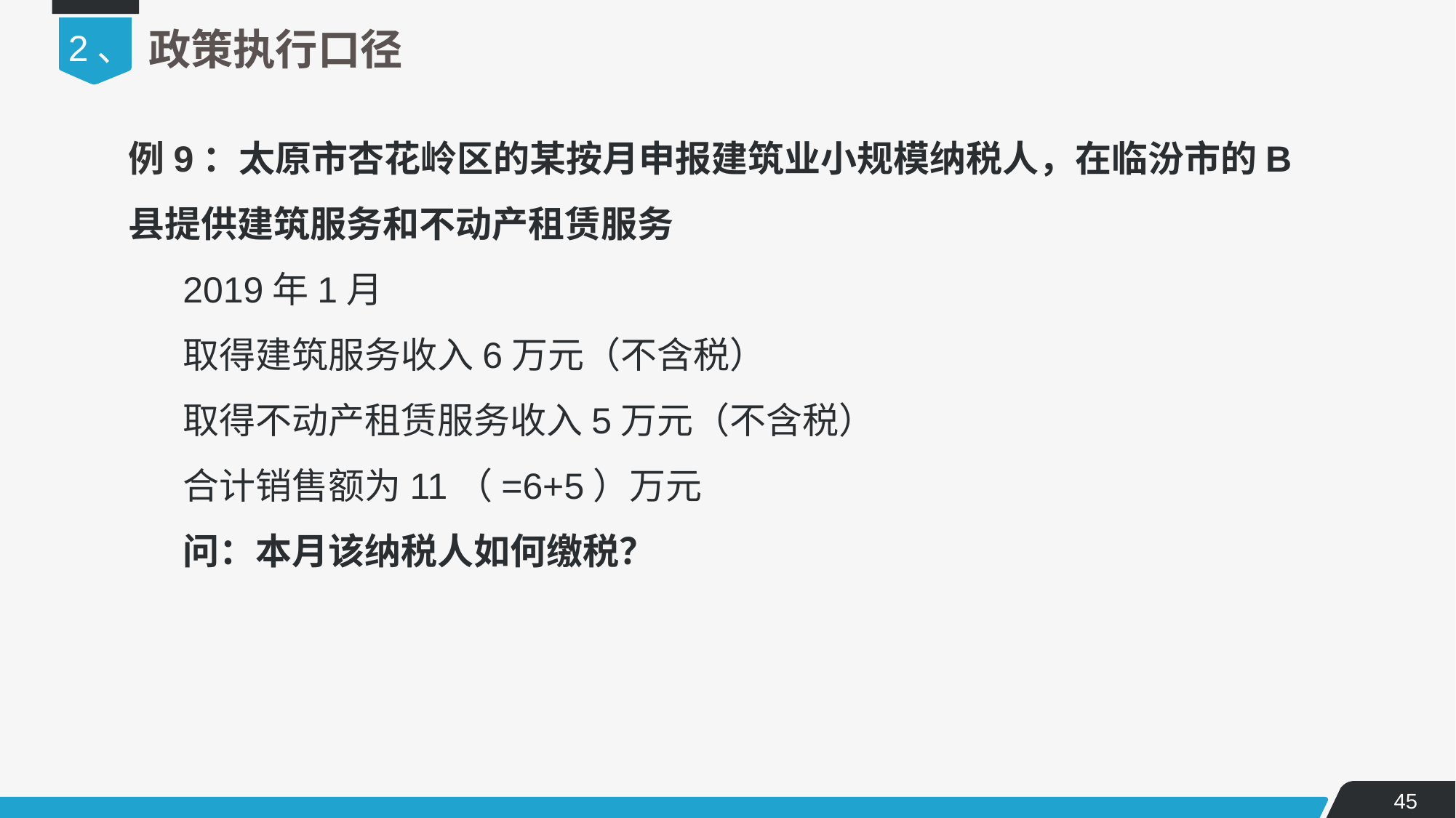

2、
政策执行口径
例9：太原市杏花岭区的某按月申报建筑业小规模纳税人，在临汾市的B县提供建筑服务和不动产租赁服务
2019年1月
取得建筑服务收入6万元（不含税）
取得不动产租赁服务收入5万元（不含税）
合计销售额为11（=6+5）万元
问：本月该纳税人如何缴税？